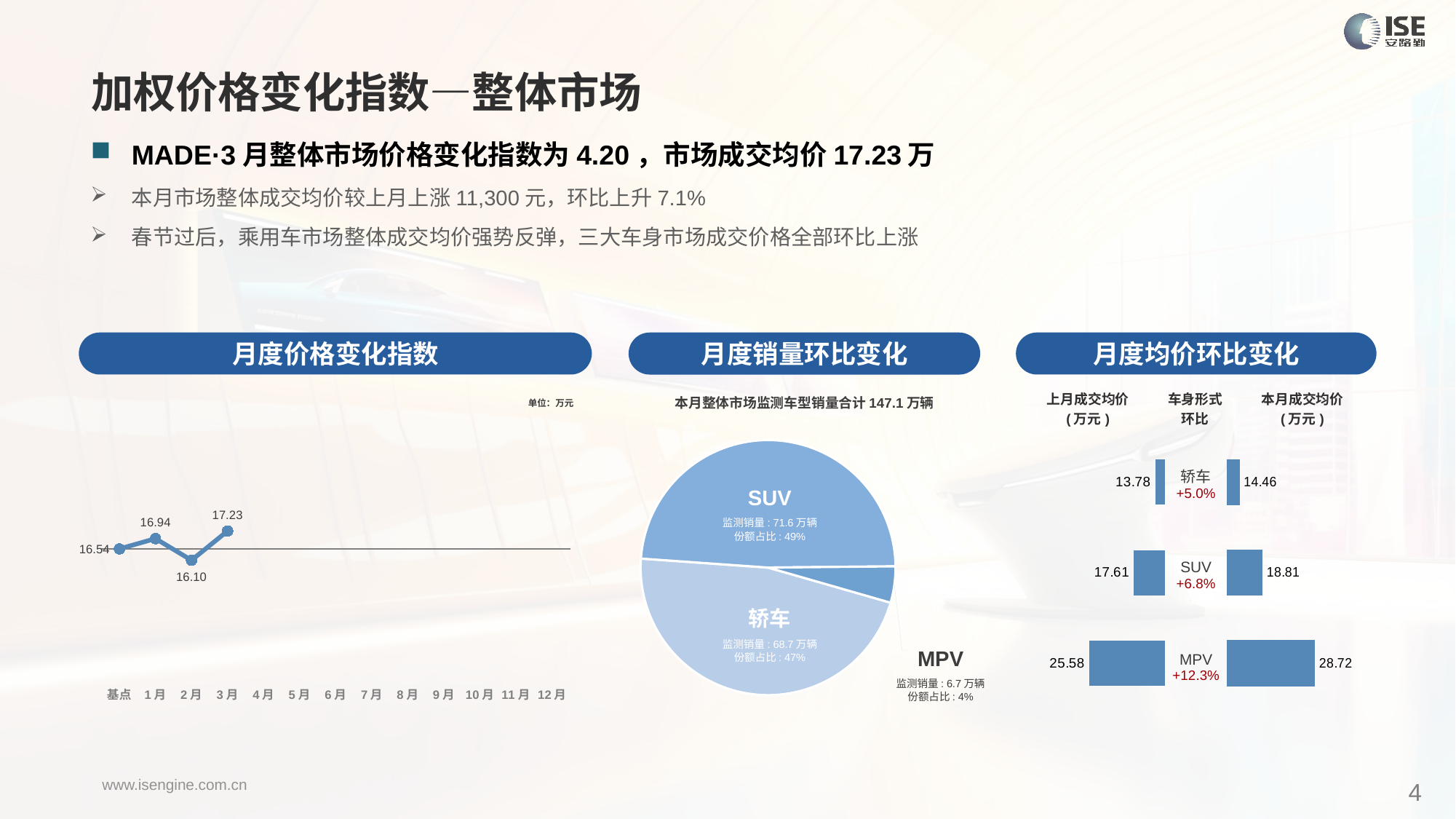

加权价格变化指数—整体市场
MADE·3月整体市场价格变化指数为4.20，市场成交均价17.23万
本月市场整体成交均价较上月上涨11,300元，环比上升7.1%
春节过后，乘用车市场整体成交均价强势反弹，三大车身市场成交价格全部环比上涨
月度价格变化指数

月度均价环比变化

月度销量环比变化

### Chart

| Category | Y2024 |
|---|---|
| 基点 | 0.0 |
| 1月 | 2.4182784996607642 |
| 2月 | -2.66 |
| 3月 | 4.2 |
| 4月 | None |
| 5月 | None |
| 6月 | None |
| 7月 | None |
| 8月 | None |
| 9月 | None |
| 10月 | None |
| 11月 | None |
| 12月 | None |
本月整体市场监测车型销量合计147.1万辆
| 上月成交均价 (万元) | 车身形式 环比 | 本月成交均价 (万元) |
| --- | --- | --- |
单位：万元

### Chart

| Category | 车身市场 |
|---|---|
| 轿车 | 686804.0 |
| SUV | 716796.0 |
| MPV | 67602.0 |
| 轿车 +5.0% |
| --- |
| SUV +6.8% |
| MPV +12.3% |

### Chart

| Category | 成交均价 |
|---|---|
| 轿车 | 13.78 |
| SUV | 17.61 |
| MPV | 25.58 |

### Chart

| Category | 成交均价 |
|---|---|
| 轿车 | 14.45977284860528 |
| SUV | 18.809524841973477 |
| MPV | 28.717620780449874 |
SUV
监测销量: 71.6万辆
份额占比: 49%
轿车
监测销量: 68.7万辆
份额占比: 47%
MPV
监测销量: 6.7万辆
份额占比: 4%
4